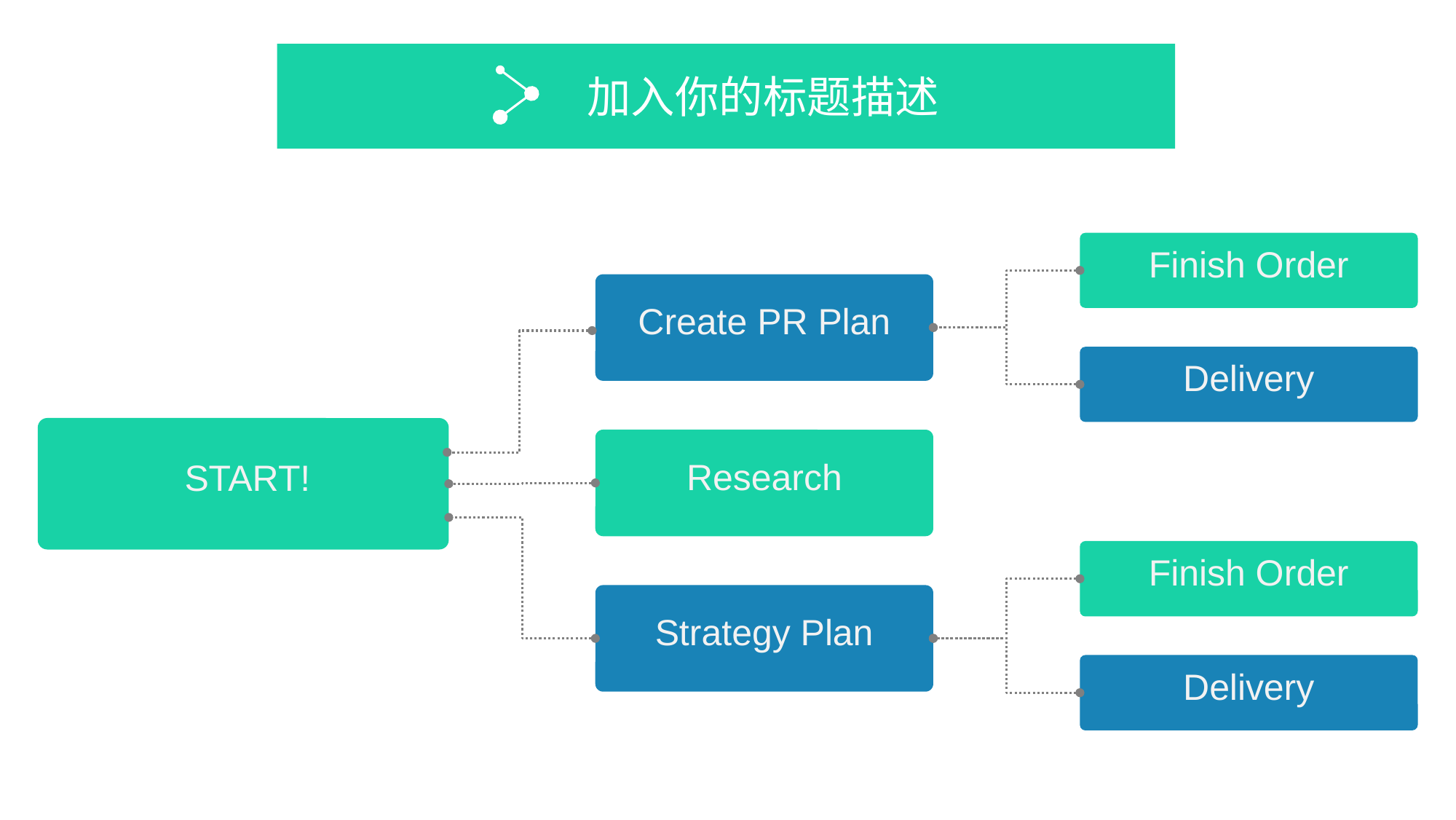

加入你的标题描述

Finish Order

Create PR Plan

Delivery

START!

Research

Finish Order

Strategy Plan

Delivery